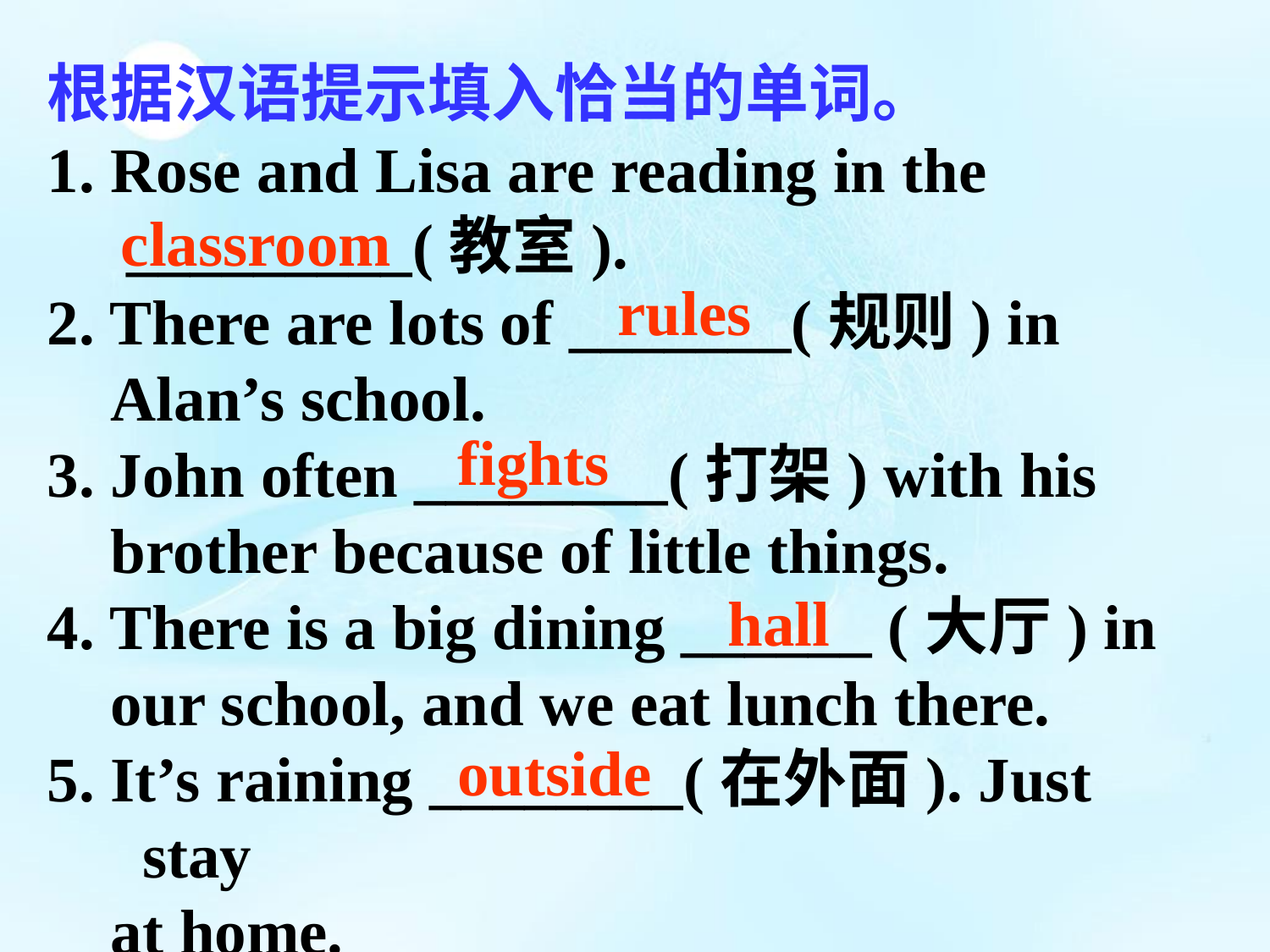

根据汉语提示填入恰当的单词。
1. Rose and Lisa are reading in the
     _________(教室).
2. There are lots of _______(规则) in
    Alan’s school.
3. John often ________(打架) with his
    brother because of little things.
4. There is a big dining ______ (大厅) in
    our school, and we eat lunch there.
5. It’s raining ________(在外面). Just stay
    at home.
classroom
rules
fights
hall
outside